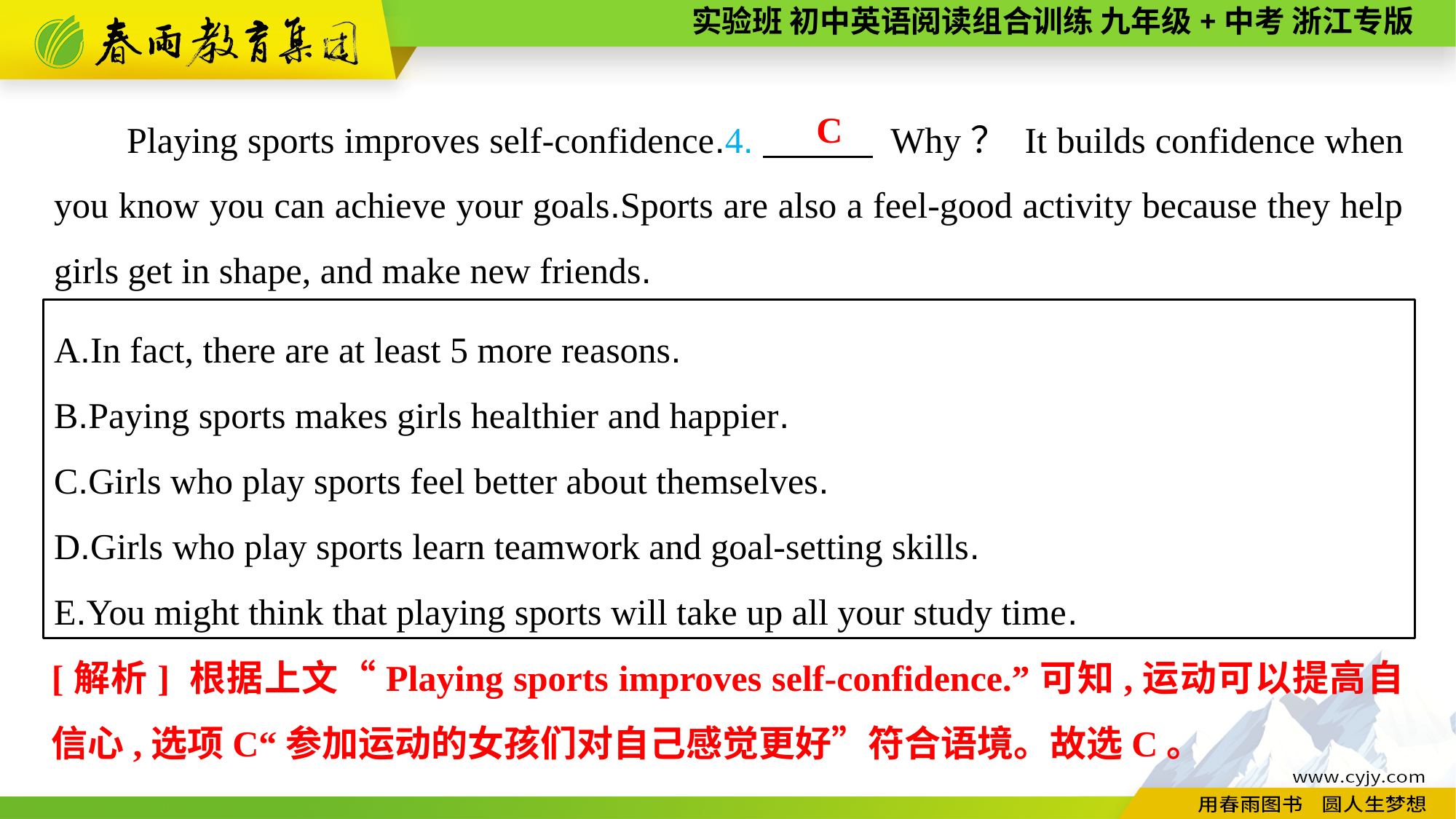

Playing sports improves self-confidence.4.　　　 Why？ It builds confidence when you know you can achieve your goals.Sports are also a feel-good activity because they help girls get in shape, and make new friends.
C
A.In fact, there are at least 5 more reasons.
B.Paying sports makes girls healthier and happier.
C.Girls who play sports feel better about themselves.
D.Girls who play sports learn teamwork and goal-setting skills.
E.You might think that playing sports will take up all your study time.
[解析] 根据上文“Playing sports improves self-confidence.”可知,运动可以提高自信心,选项C“参加运动的女孩们对自己感觉更好”符合语境。故选C。